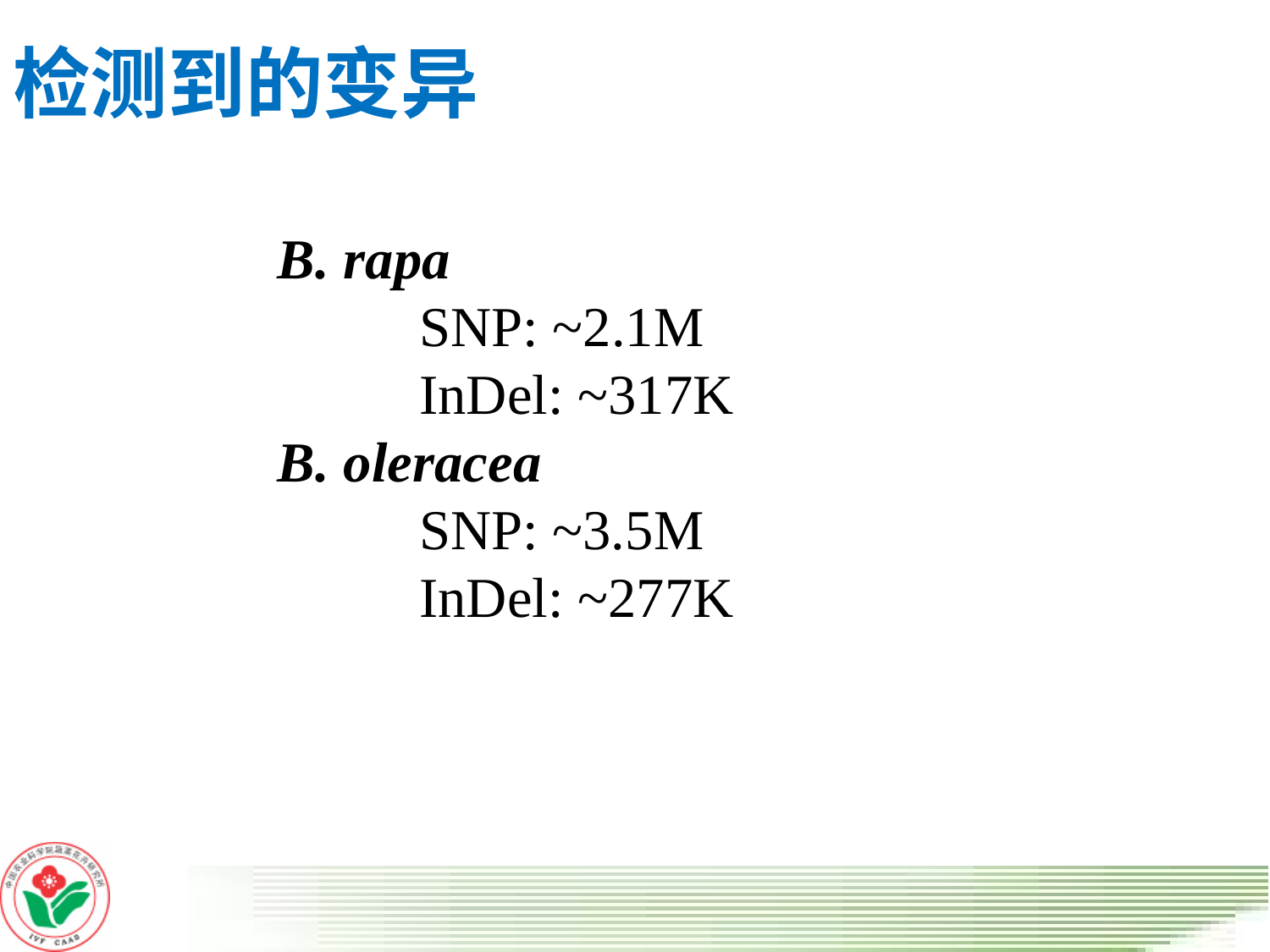

检测到的变异
B. rapa
          SNP: ~2.1M
          InDel: ~317K
B. oleracea
          SNP: ~3.5M
          InDel: ~277K